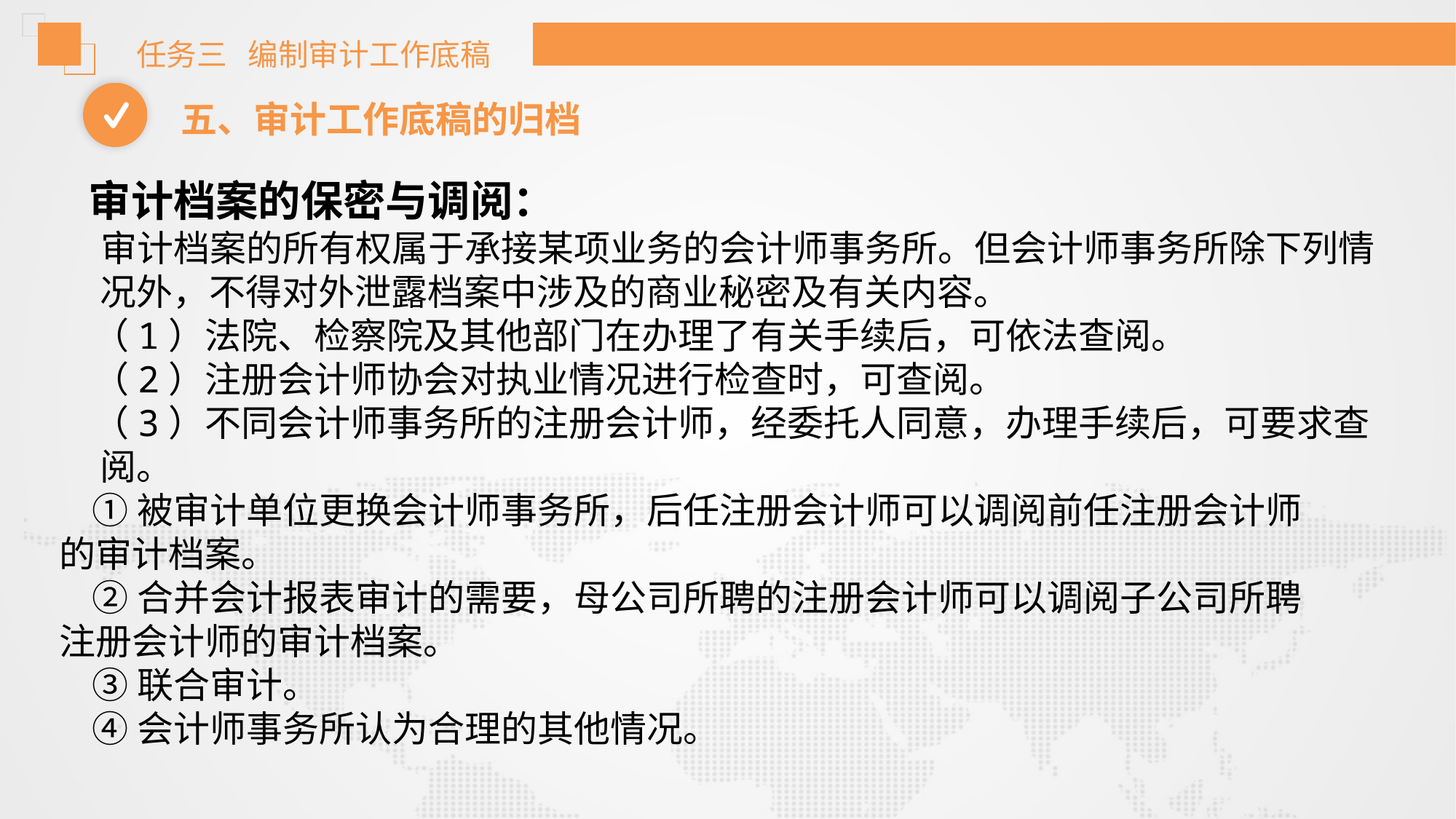

任务三   编制审计工作底稿

五、审计工作底稿的归档

  审计档案的保密与调阅：
    审计档案的所有权属于承接某项业务的会计师事务所。但会计师事务所除下列情况外，不得对外泄露档案中涉及的商业秘密及有关内容。
   （1）法院、检察院及其他部门在办理了有关手续后，可依法查阅。
   （2）注册会计师协会对执业情况进行检查时，可查阅。
   （3）不同会计师事务所的注册会计师，经委托人同意，办理手续后，可要求查阅。
    ①被审计单位更换会计师事务所，后任注册会计师可以调阅前任注册会计师
的审计档案。
    ②合并会计报表审计的需要，母公司所聘的注册会计师可以调阅子公司所聘
注册会计师的审计档案。
    ③联合审计。
    ④会计师事务所认为合理的其他情况。